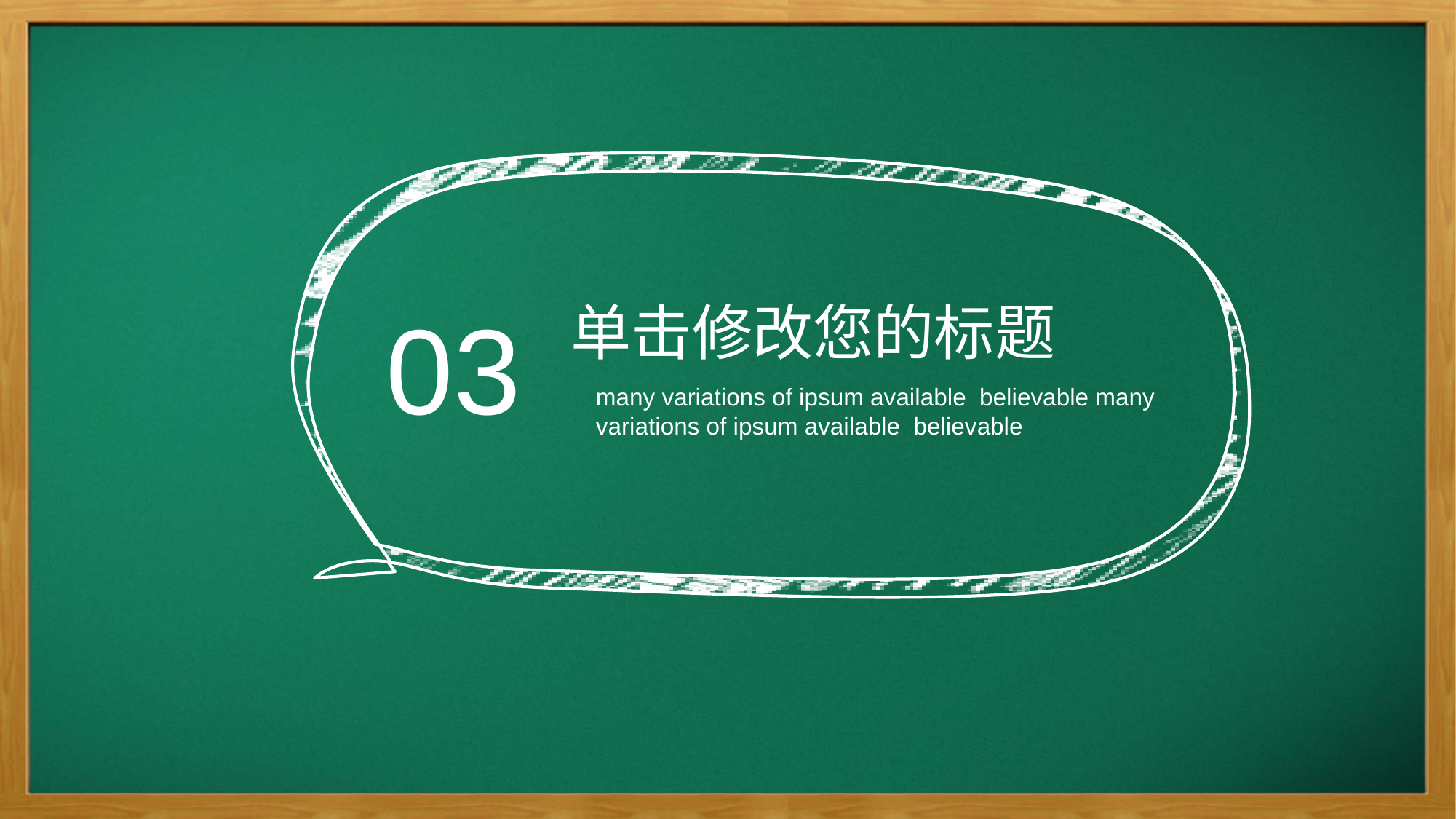

03
单击修改您的标题
many variations of ipsum available  believable many variations of ipsum available  believable